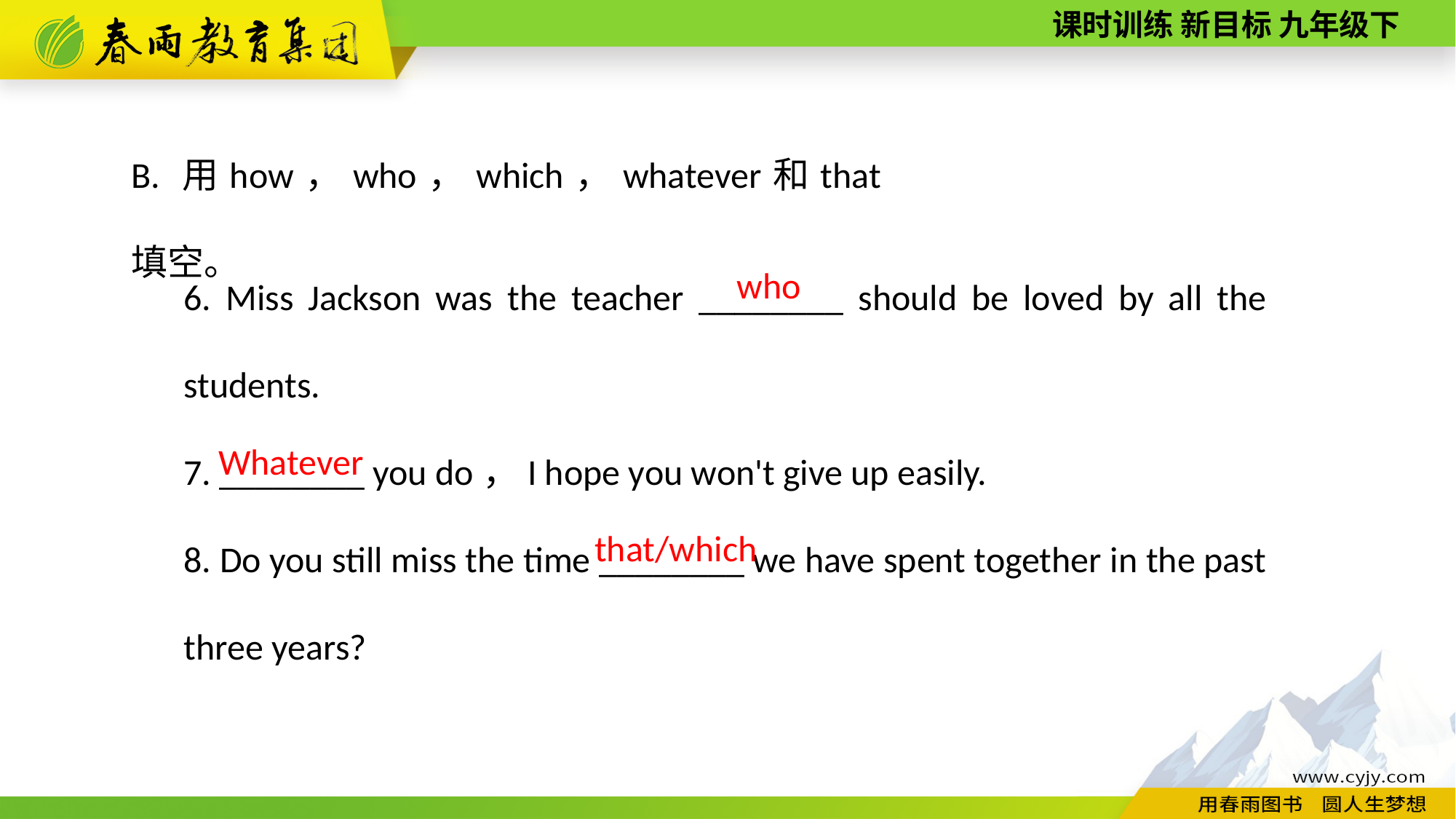

B. 用how，who，which，whatever和that填空。
6. Miss Jackson was the teacher ________ should be loved by all the students.
7. ________ you do，I hope you won't give up easily.
8. Do you still miss the time ________ we have spent together in the past three years?
who
Whatever
that/which